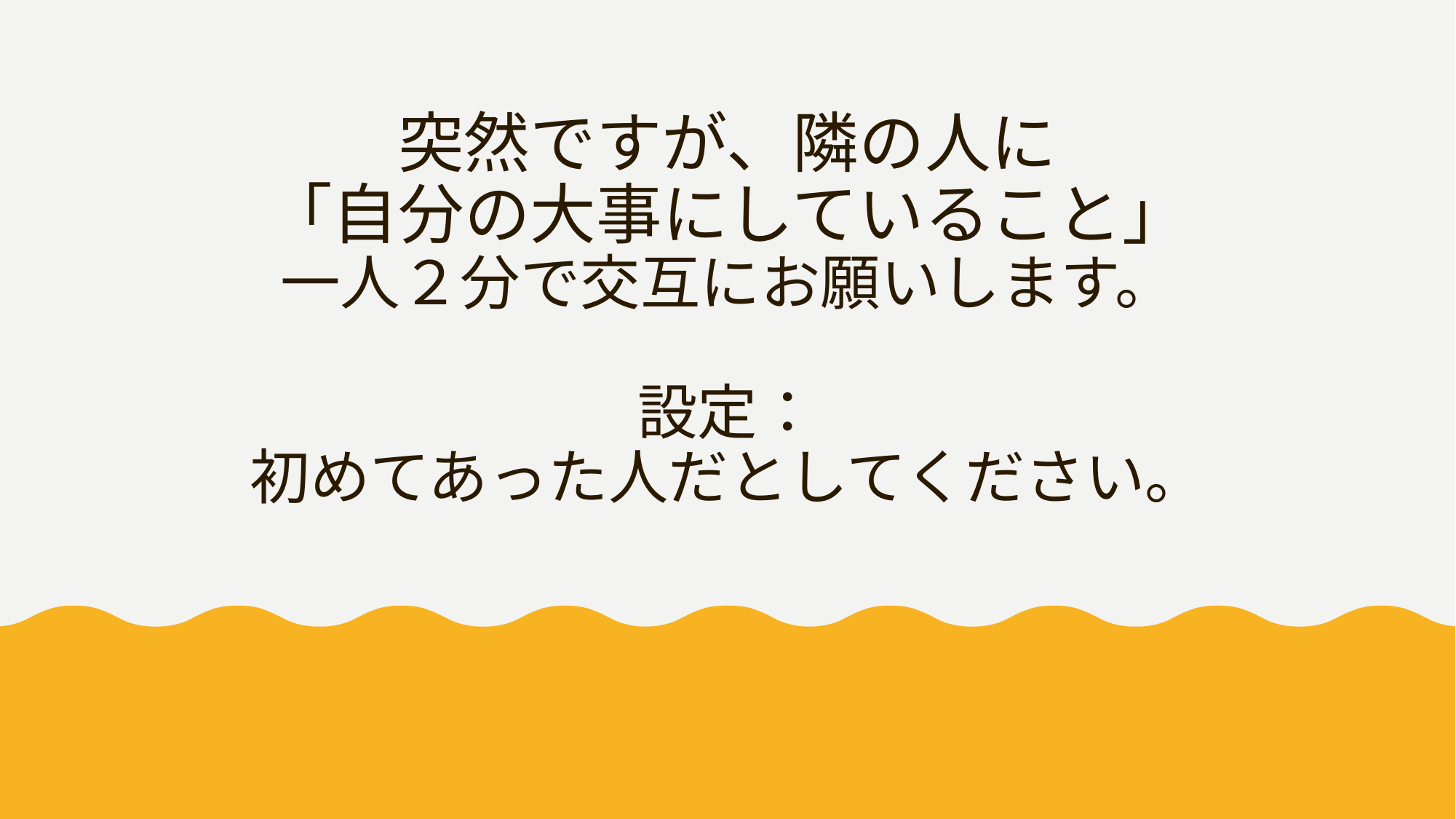

# 突然ですが、隣の人に 「自分の大事にしていること」 一人２分で交互にお願いします。 設定： 初めてあった人だとしてください。